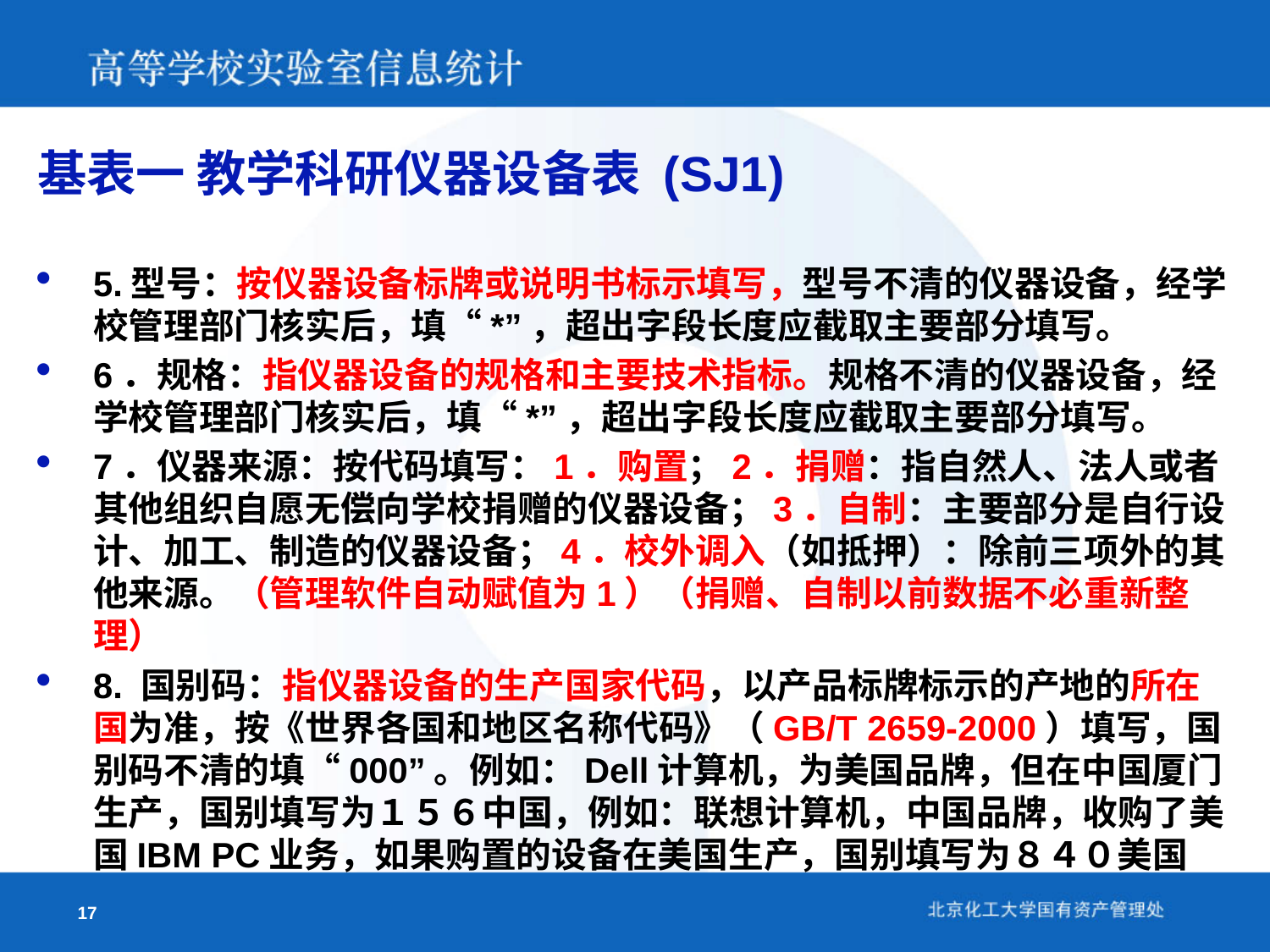

基表一 教学科研仪器设备表 (SJ1)

5.型号：按仪器设备标牌或说明书标示填写，型号不清的仪器设备，经学校管理部门核实后，填“*”，超出字段长度应截取主要部分填写。
6．规格：指仪器设备的规格和主要技术指标。规格不清的仪器设备，经学校管理部门核实后，填“*”，超出字段长度应截取主要部分填写。
7．仪器来源：按代码填写：1．购置；2．捐赠：指自然人、法人或者其他组织自愿无偿向学校捐赠的仪器设备；3．自制：主要部分是自行设计、加工、制造的仪器设备；4．校外调入（如抵押）：除前三项外的其他来源。（管理软件自动赋值为1）（捐赠、自制以前数据不必重新整理）
8. 国别码：指仪器设备的生产国家代码，以产品标牌标示的产地的所在国为准，按《世界各国和地区名称代码》（GB/T 2659-2000）填写，国别码不清的填“000”。例如：Dell计算机，为美国品牌，但在中国厦门生产，国别填写为１５６中国，例如：联想计算机，中国品牌，收购了美国IBM PC业务，如果购置的设备在美国生产，国别填写为８４０美国